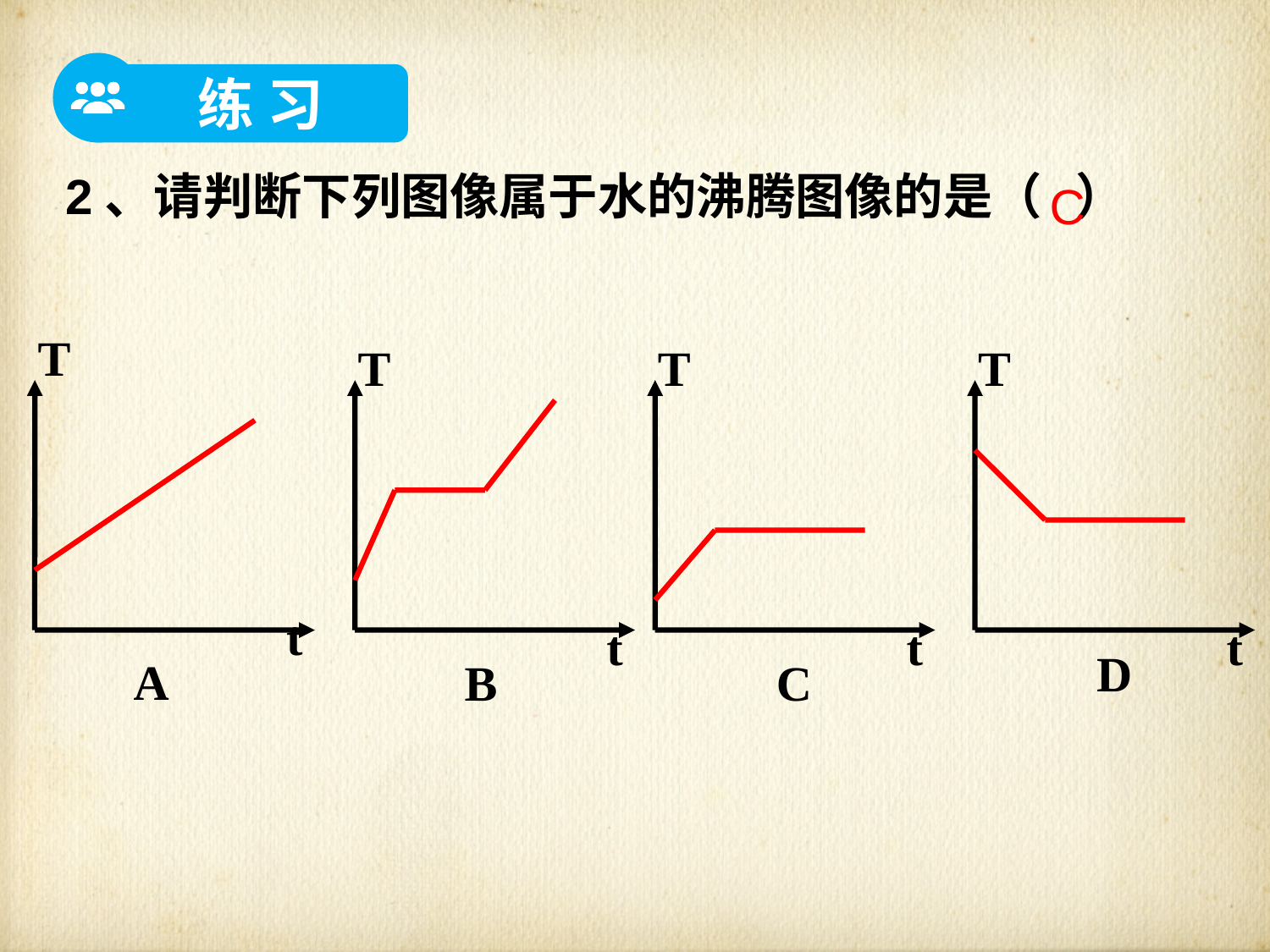

练 习

2、请判断下列图像属于水的沸腾图像的是（   ）
C
T
T
T
T

t
t
t
t
D
A
B
C